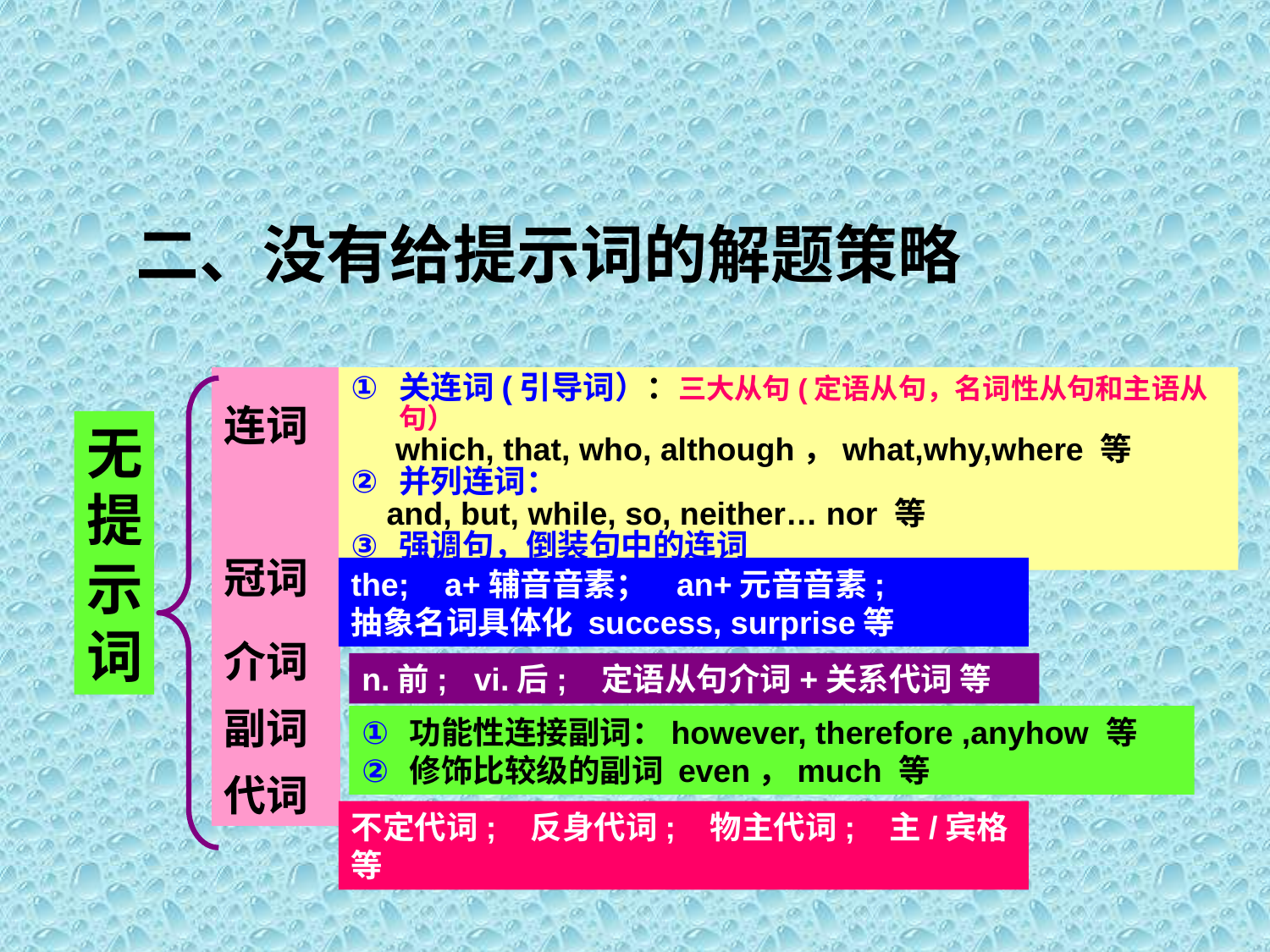

二、没有给提示词的解题策略
关连词(引导词）：三大从句(定语从句，名词性从句和主语从句）
     which, that, who, although，what,why,where 等
并列连词：
    and, but, while, so, neither… nor 等
强调句，倒装句中的连词
连词
冠词
介词
副词
代词

无提示词
the;    a+辅音音素；   an+元音音素;
抽象名词具体化 success, surprise等
n.前;   vi.后;   定语从句介词+关系代词 等
功能性连接副词：however, therefore ,anyhow 等
修饰比较级的副词 even，much 等
不定代词;   反身代词;   物主代词;   主/宾格 等